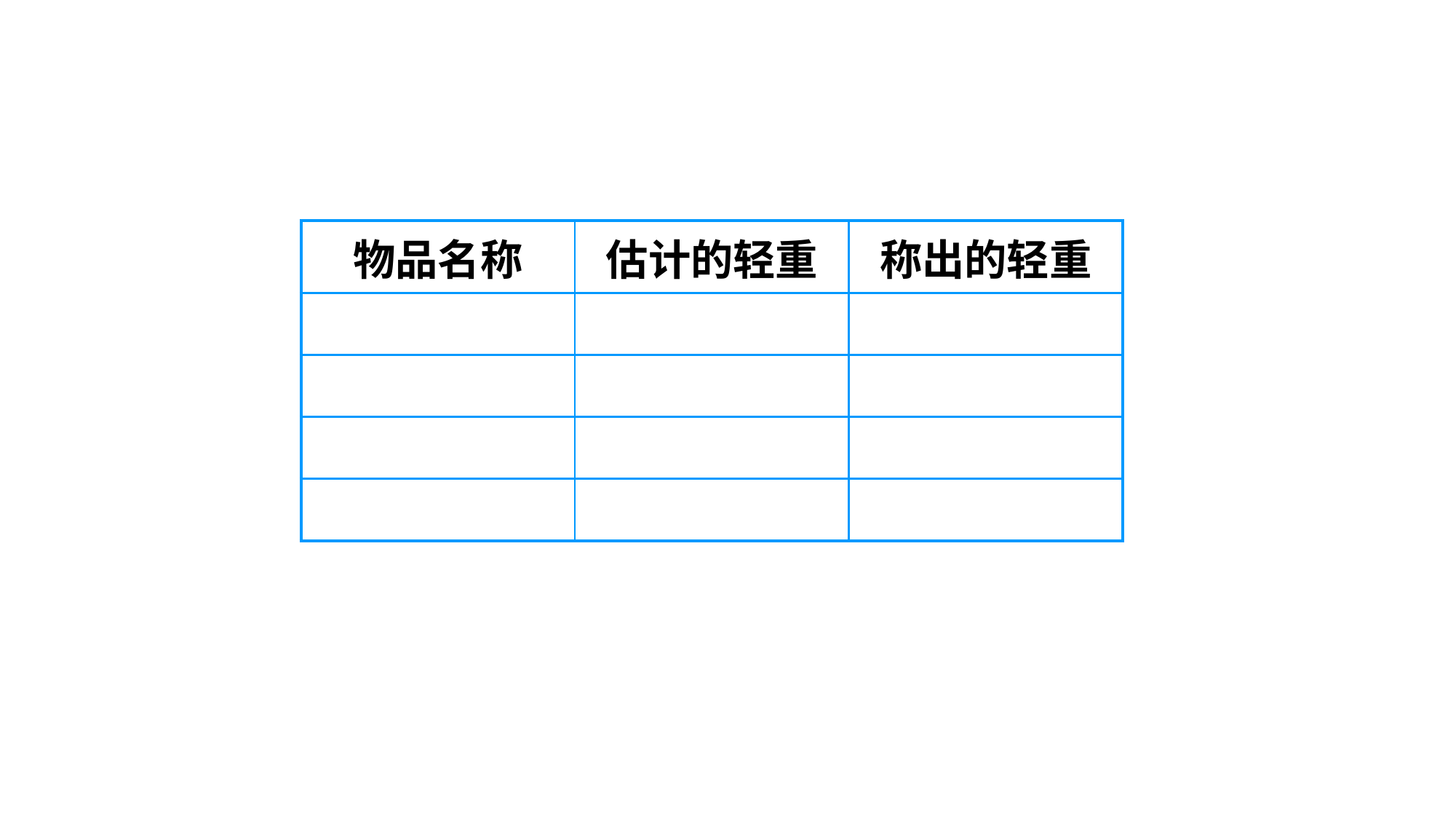

| 物品名称 | 估计的轻重 | 称出的轻重 |
| --- | --- | --- |
|  |  |  |
|  |  |  |
|  |  |  |
|  |  |  |